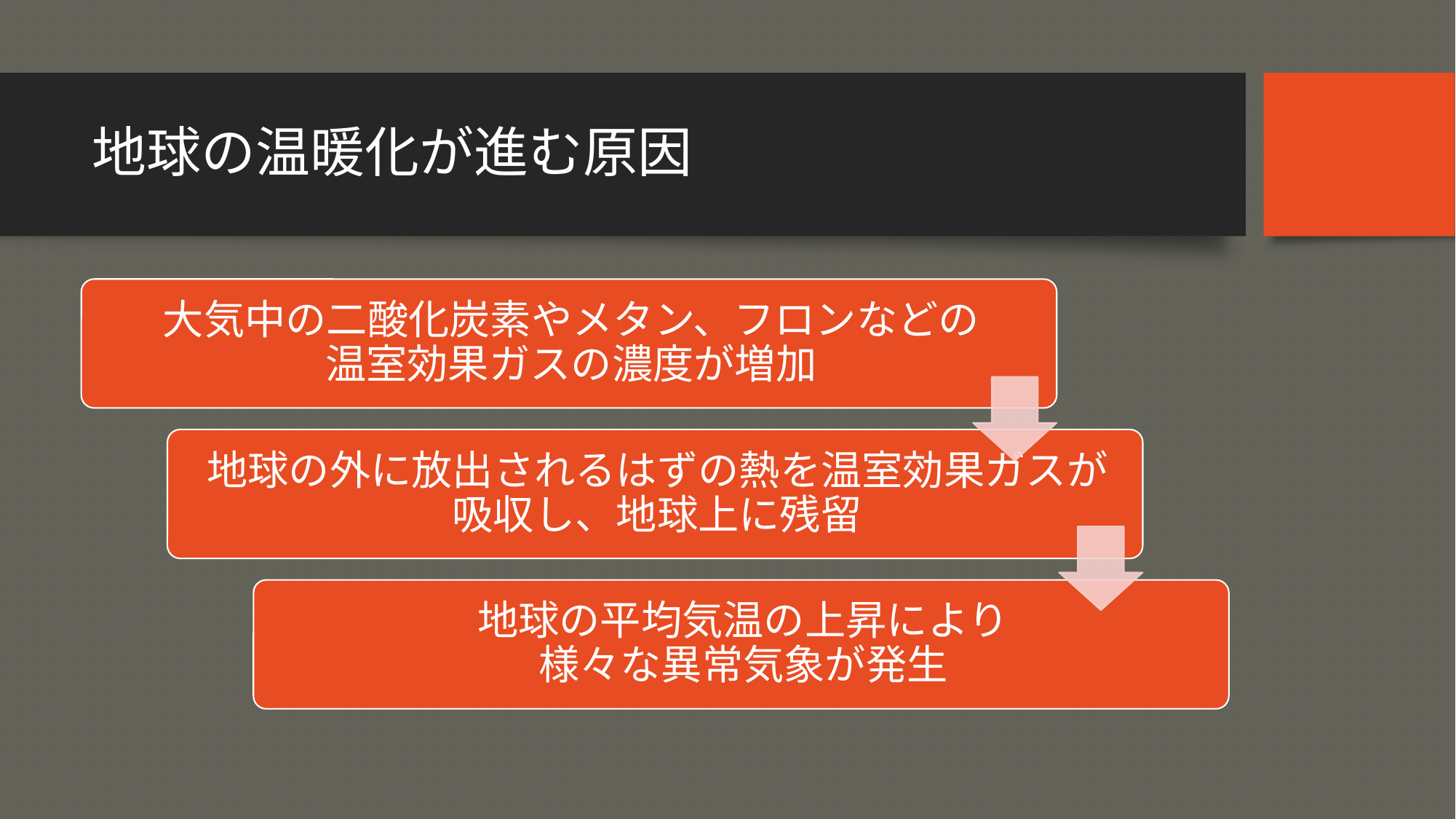

# 地球の温暖化が進む原因
大気中の二酸化炭素やメタン、フロンなどの
温室効果ガスの濃度が増加
地球の外に放出されるはずの熱を温室効果ガスが吸収し、地球上に残留
地球の平均気温の上昇により
様々な異常気象が発生